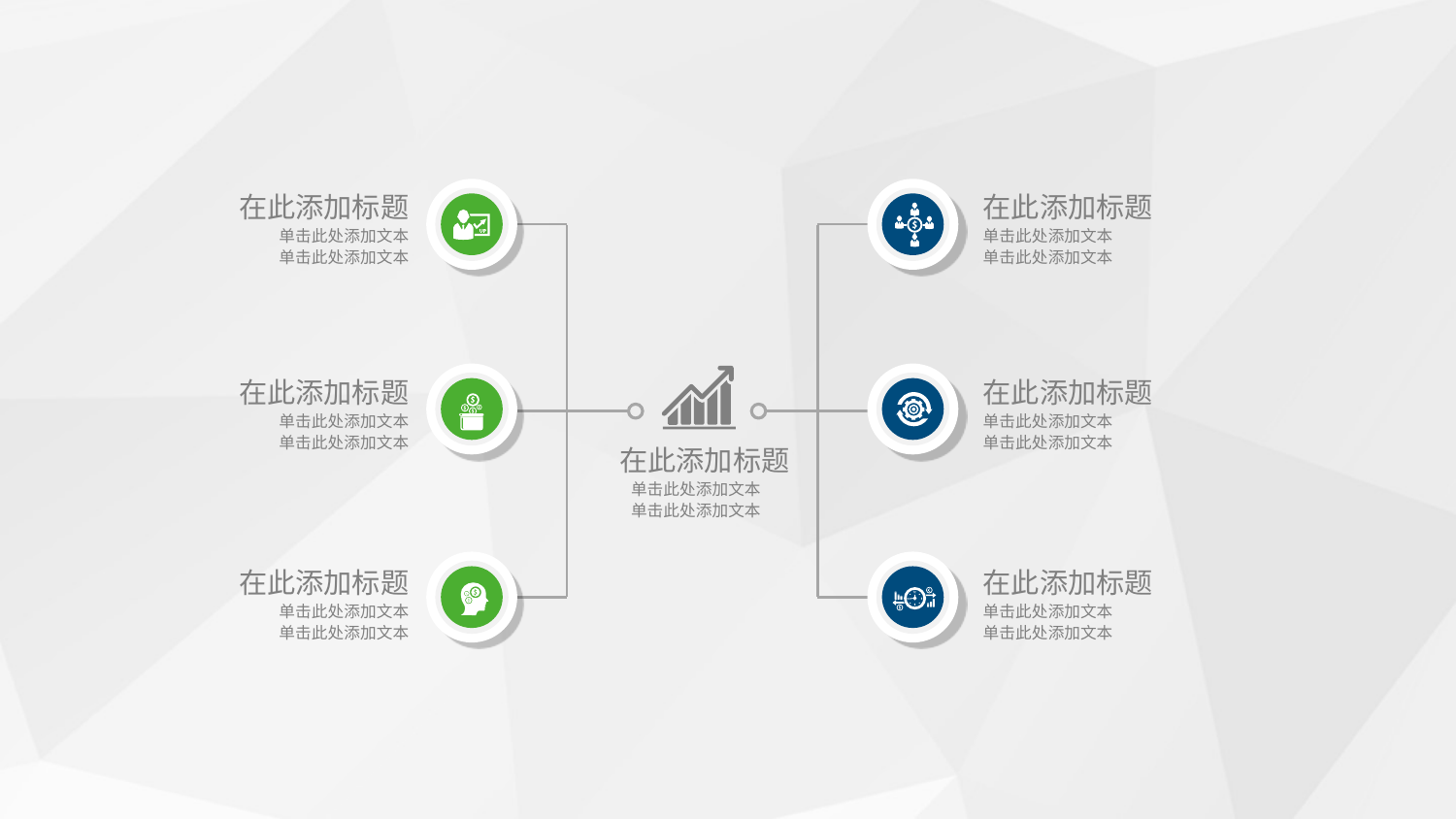

在此添加标题
单击此处添加文本
单击此处添加文本
在此添加标题
单击此处添加文本
单击此处添加文本

在此添加标题
单击此处添加文本
单击此处添加文本
在此添加标题

单击此处添加文本
单击此处添加文本

在此添加标题
单击此处添加文本
单击此处添加文本

在此添加标题
单击此处添加文本
单击此处添加文本
在此添加标题

单击此处添加文本
单击此处添加文本